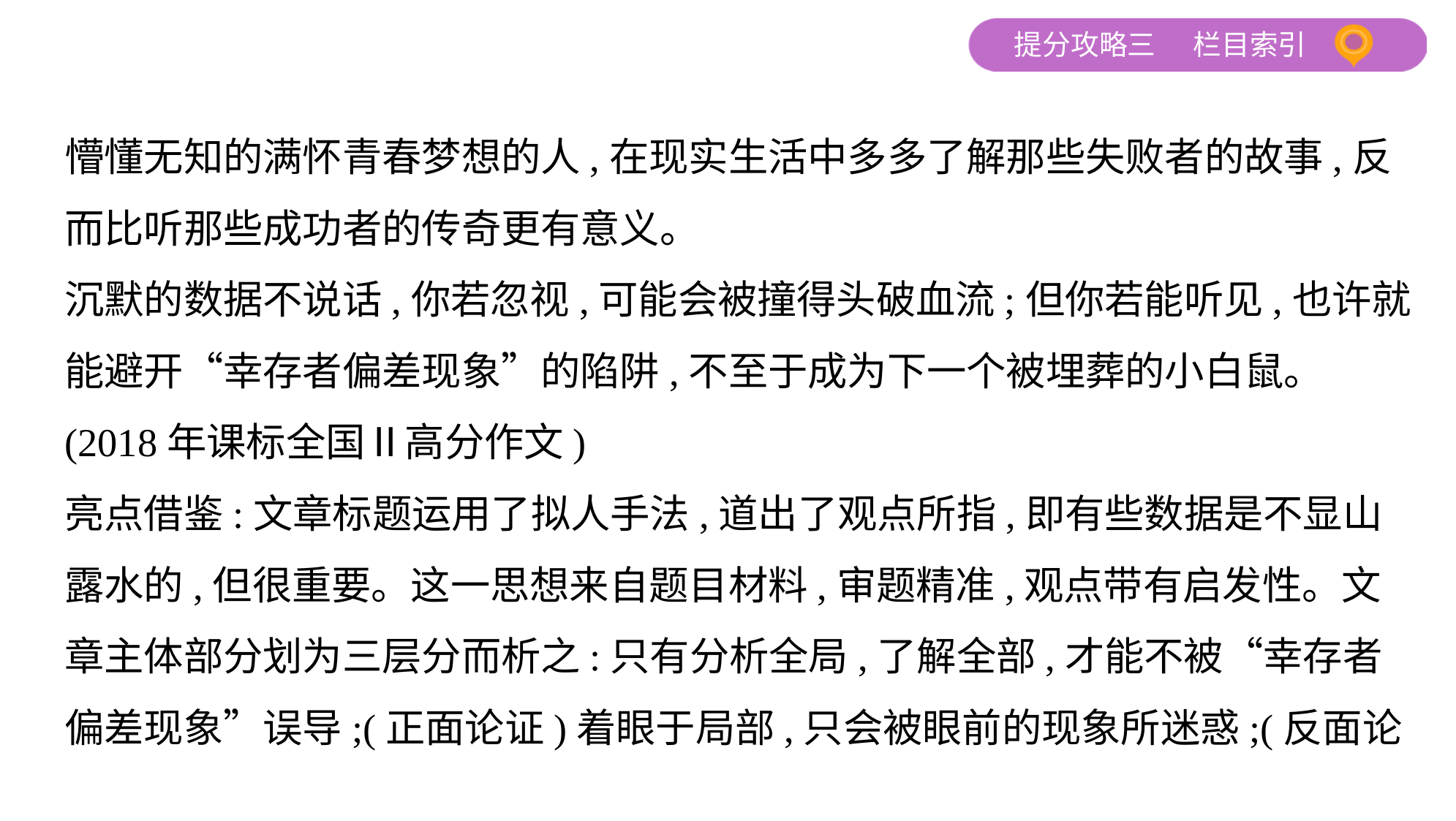

懵懂无知的满怀青春梦想的人,在现实生活中多多了解那些失败者的故事,反
而比听那些成功者的传奇更有意义。
沉默的数据不说话,你若忽视,可能会被撞得头破血流;但你若能听见,也许就
能避开“幸存者偏差现象”的陷阱,不至于成为下一个被埋葬的小白鼠。
(2018年课标全国Ⅱ高分作文)
亮点借鉴:文章标题运用了拟人手法,道出了观点所指,即有些数据是不显山
露水的,但很重要。这一思想来自题目材料,审题精准,观点带有启发性。文
章主体部分划为三层分而析之:只有分析全局,了解全部,才能不被“幸存者
偏差现象”误导;(正面论证)着眼于局部,只会被眼前的现象所迷惑;(反面论